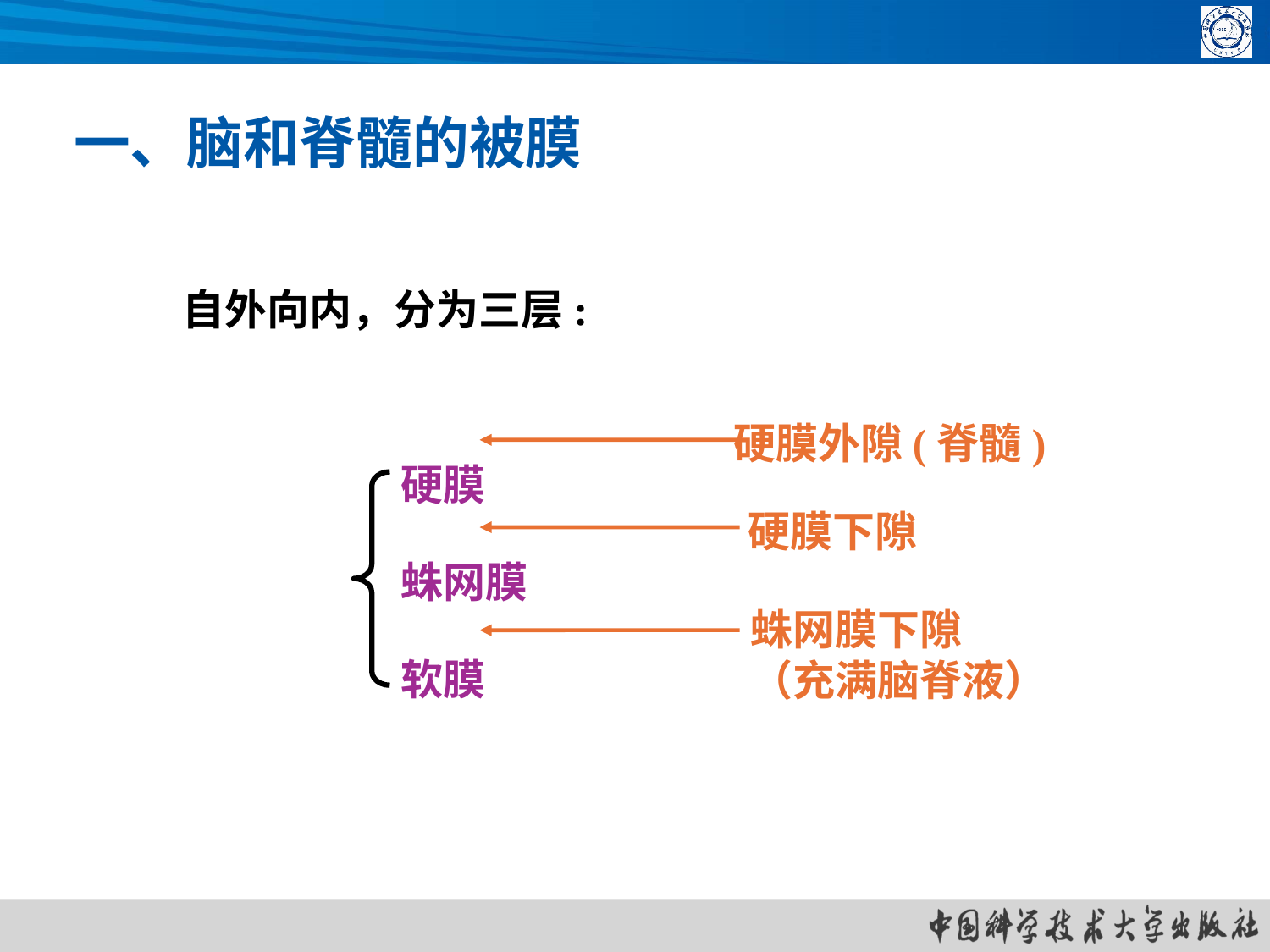

# 一、脑和脊髓的被膜
自外向内，分为三层:
硬膜外隙(脊髓)
硬膜
蛛网膜
软膜

硬膜下隙

蛛网膜下隙
（充满脑脊液）